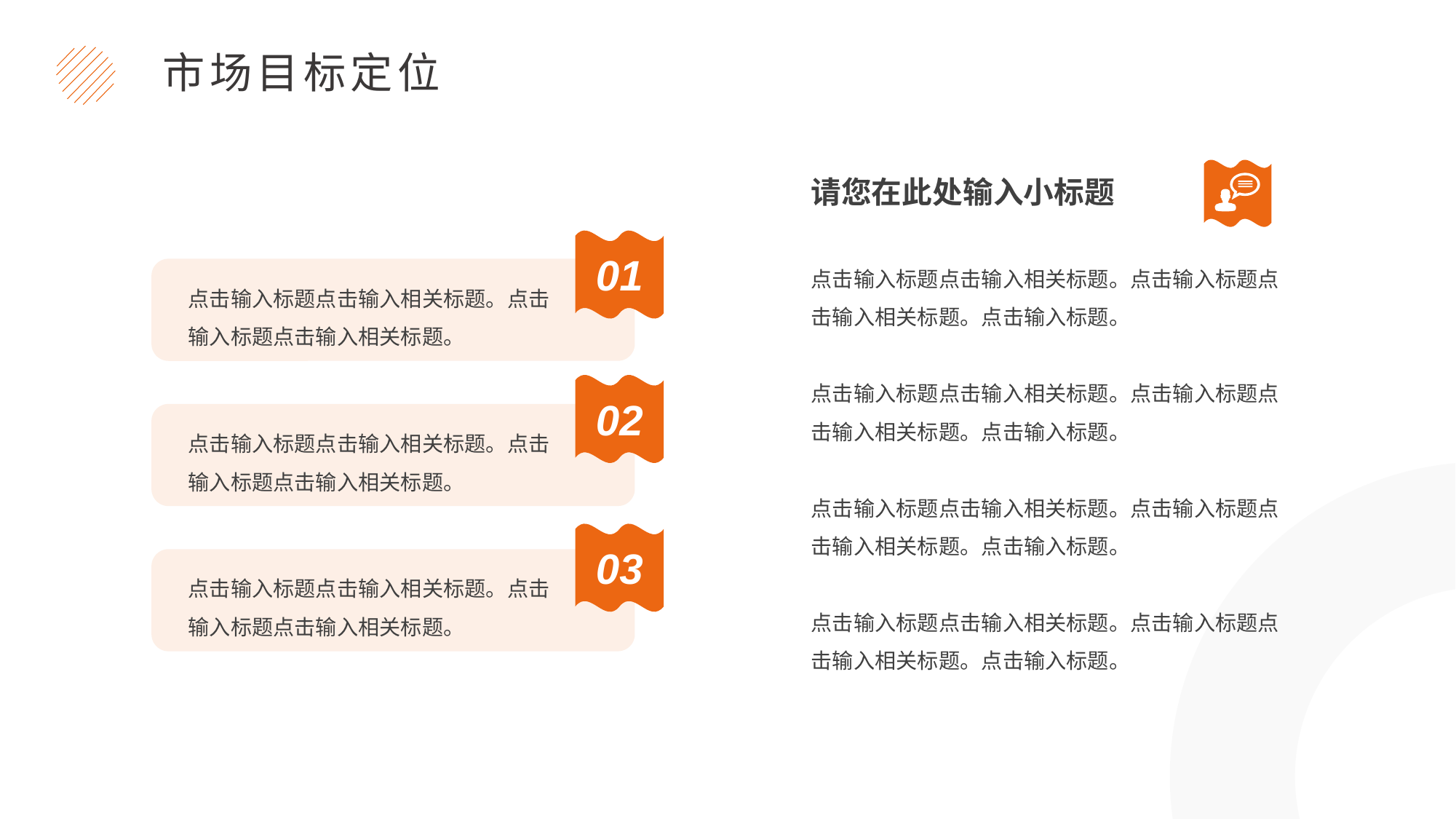

市场目标定位

请您在此处输入小标题

01
点击输入标题点击输入相关标题。点击输入标题点击输入相关标题。点击输入标题。

点击输入标题点击输入相关标题。点击输入标题点击输入相关标题。点击输入标题。

点击输入标题点击输入相关标题。点击输入标题点击输入相关标题。点击输入标题。

点击输入标题点击输入相关标题。点击输入标题点击输入相关标题。点击输入标题。

点击输入标题点击输入相关标题。点击输入标题点击输入相关标题。

02

点击输入标题点击输入相关标题。点击输入标题点击输入相关标题。

03

点击输入标题点击输入相关标题。点击输入标题点击输入相关标题。